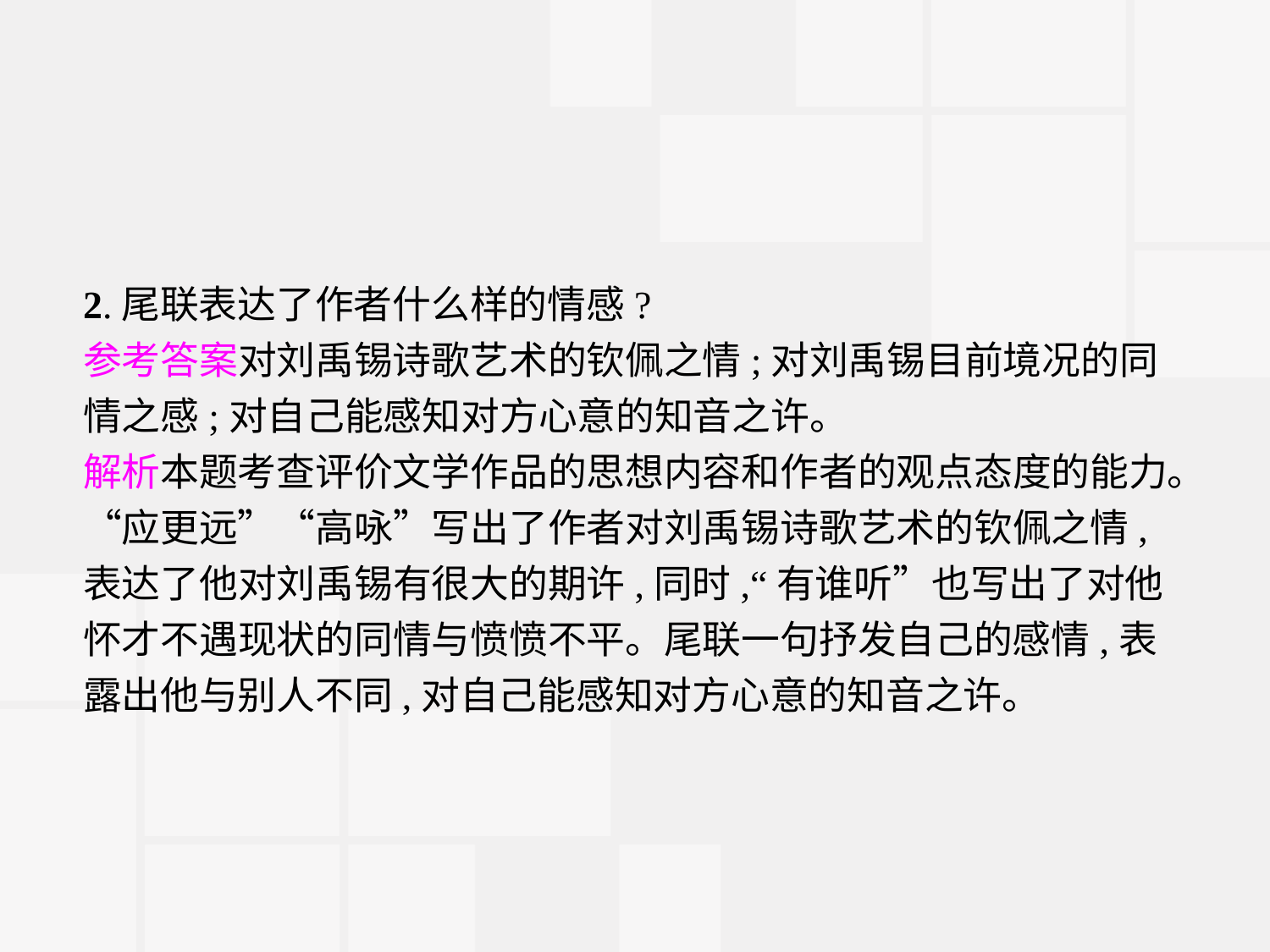

2.尾联表达了作者什么样的情感?
参考答案对刘禹锡诗歌艺术的钦佩之情;对刘禹锡目前境况的同情之感;对自己能感知对方心意的知音之许。
解析本题考查评价文学作品的思想内容和作者的观点态度的能力。“应更远”“高咏”写出了作者对刘禹锡诗歌艺术的钦佩之情,表达了他对刘禹锡有很大的期许,同时,“有谁听”也写出了对他怀才不遇现状的同情与愤愤不平。尾联一句抒发自己的感情,表露出他与别人不同,对自己能感知对方心意的知音之许。